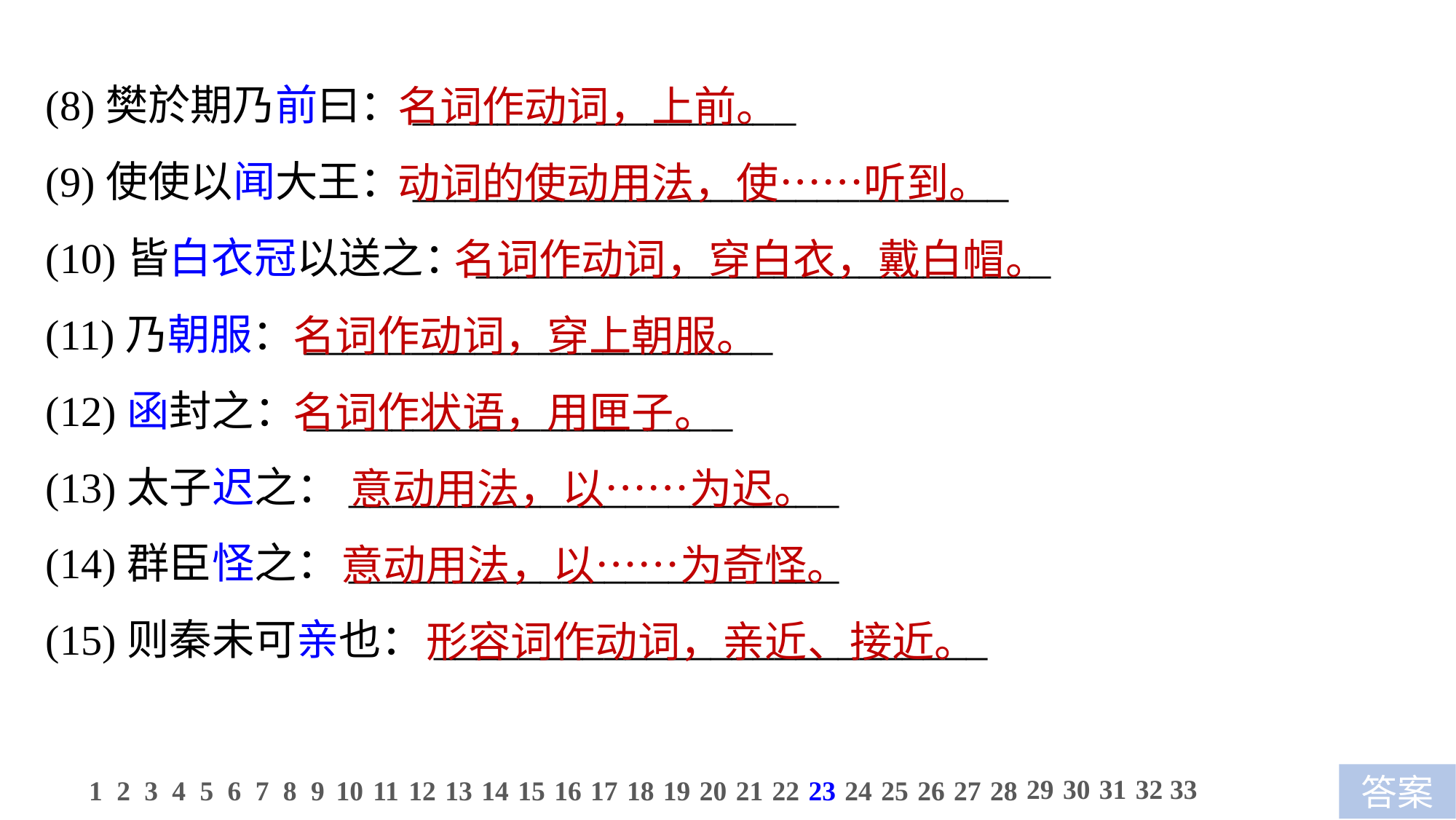

(8)樊於期乃前曰：__________________
(9)使使以闻大王：____________________________
(10)皆白衣冠以送之：___________________________
(11)乃朝服：______________________
(12)函封之：____________________
(13)太子迟之：_______________________
(14)群臣怪之：_______________________
(15)则秦未可亲也：__________________________
          名词作动词，上前。
          动词的使动用法，使……听到。
                名词作动词，穿白衣，戴白帽。
名词作动词，穿上朝服。
名词作状语，用匣子。
     意动用法，以……为迟。
    意动用法，以……为奇怪。
             形容词作动词，亲近、接近。
29
30
31
32
33
1
2
3
4
5
6
7
8
9
10
11
12
13
14
15
16
17
18
19
20
21
22
23
24
25
26
27
28
答案